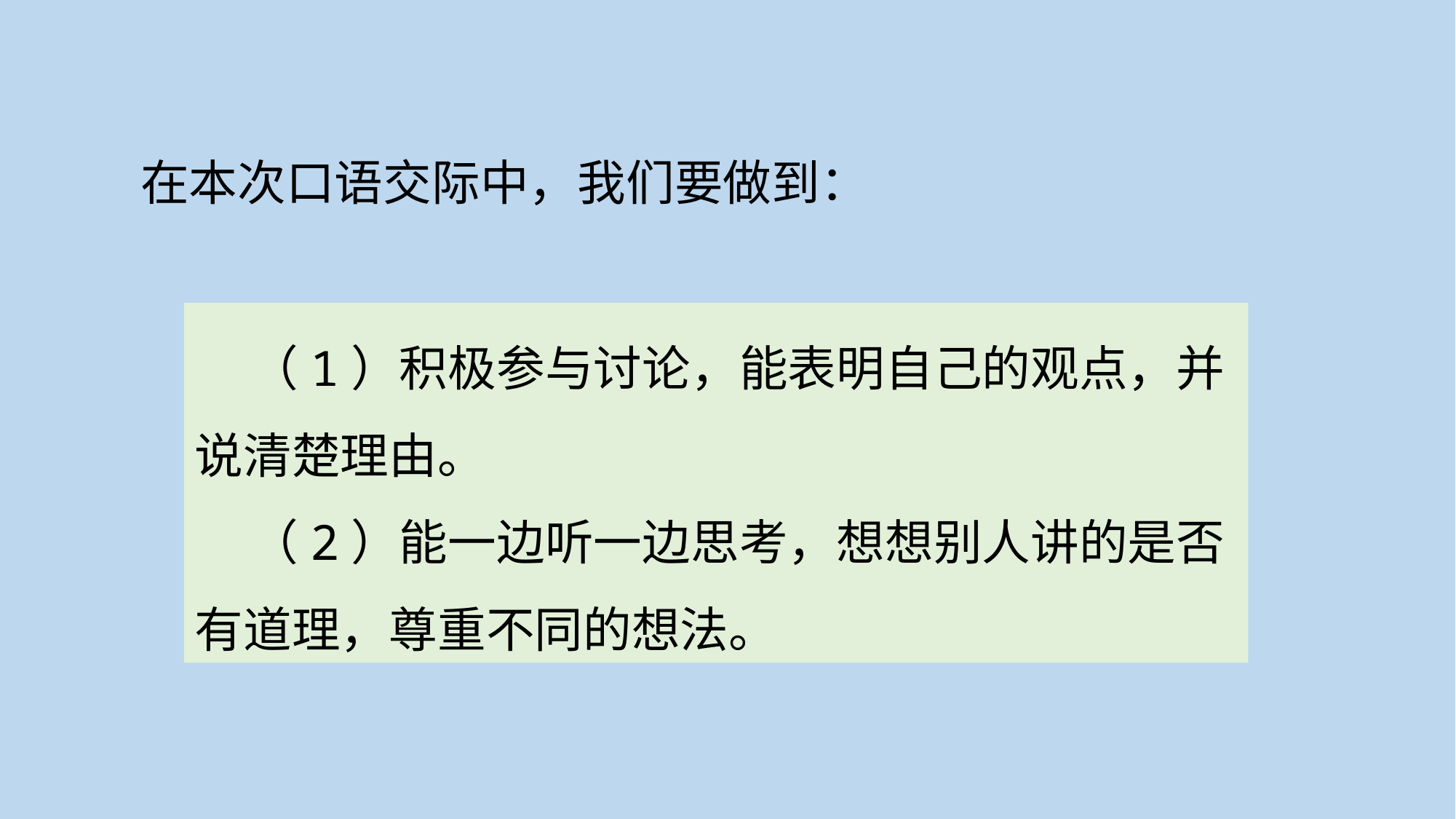

在本次口语交际中，我们要做到：
    （1）积极参与讨论，能表明自己的观点，并说清楚理由。
    （2）能一边听一边思考，想想别人讲的是否有道理，尊重不同的想法。